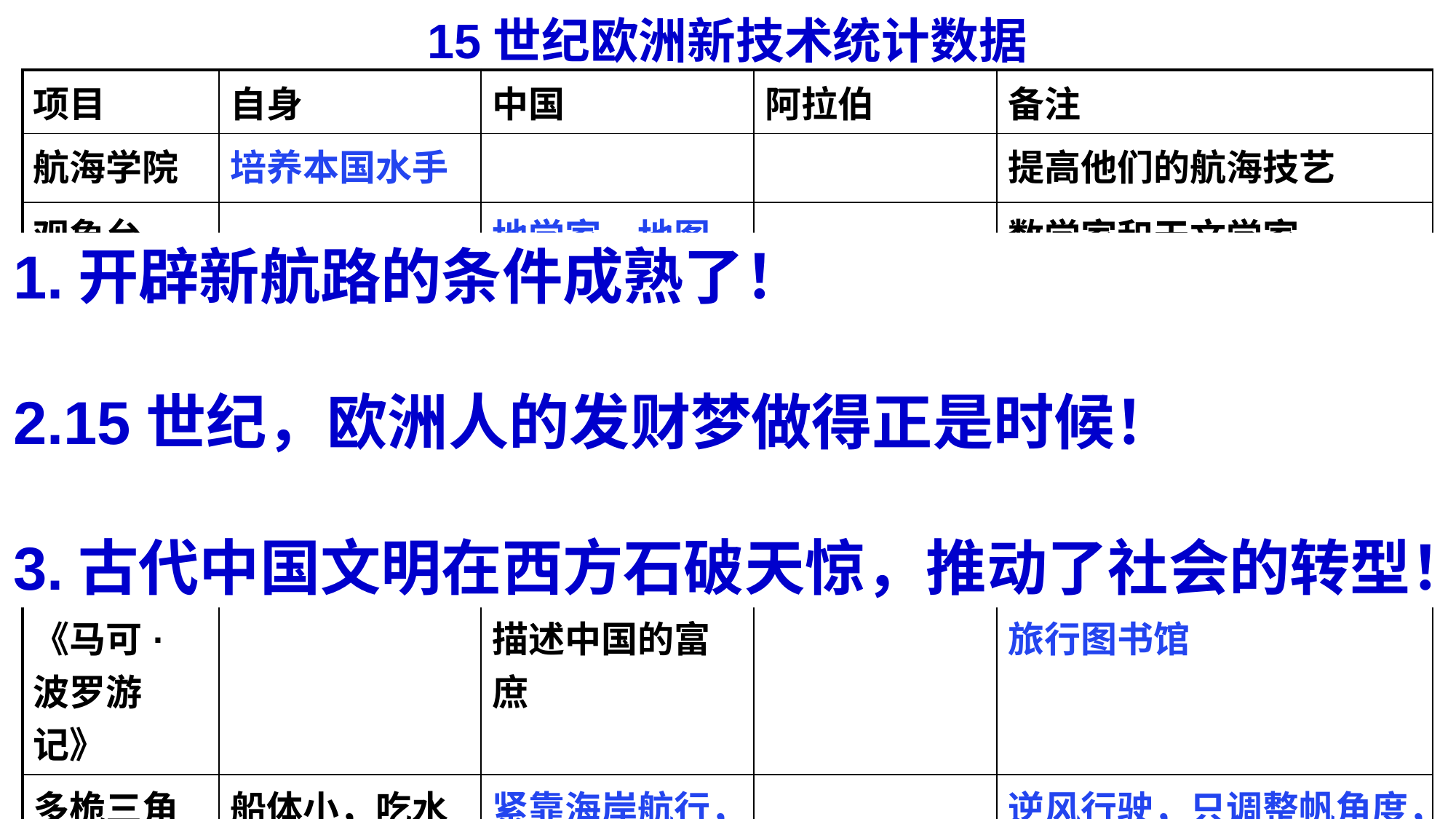

# 15世纪欧洲新技术统计数据
| 项目 | 自身 | 中国 | 阿拉伯 | 备注 |
| --- | --- | --- | --- | --- |
| 航海学院 | 培养本国水手 |  |  | 提高他们的航海技艺 |
| 观象台，收集地图 |  | 地学家、地图绘制家 |  | 数学家和天文学家 |
| 广泛收集文献资料, | 分析、整理 |  | 地理、气象、信风、海流等 |  |
| 改进、制作新航海仪器 | 造船、航海。 | 中国传入指南针，象限仪 |  | 横标仪（简易星盘，测量纬度） |
| 《马可·波罗游记》 |  | 描述中国的富庶 |  | 旅行图书馆 |
| 多桅三角帆船 | 船体小，吃水浅，轻便灵活，速度快 | 紧靠海岸航行，不必躲避暗礁 |  | 逆风行驶，只调整帆角度，不依赖风向 |
1.开辟新航路的条件成熟了！

2.15世纪，欧洲人的发财梦做得正是时候！

3.古代中国文明在西方石破天惊，推动了社会的转型！